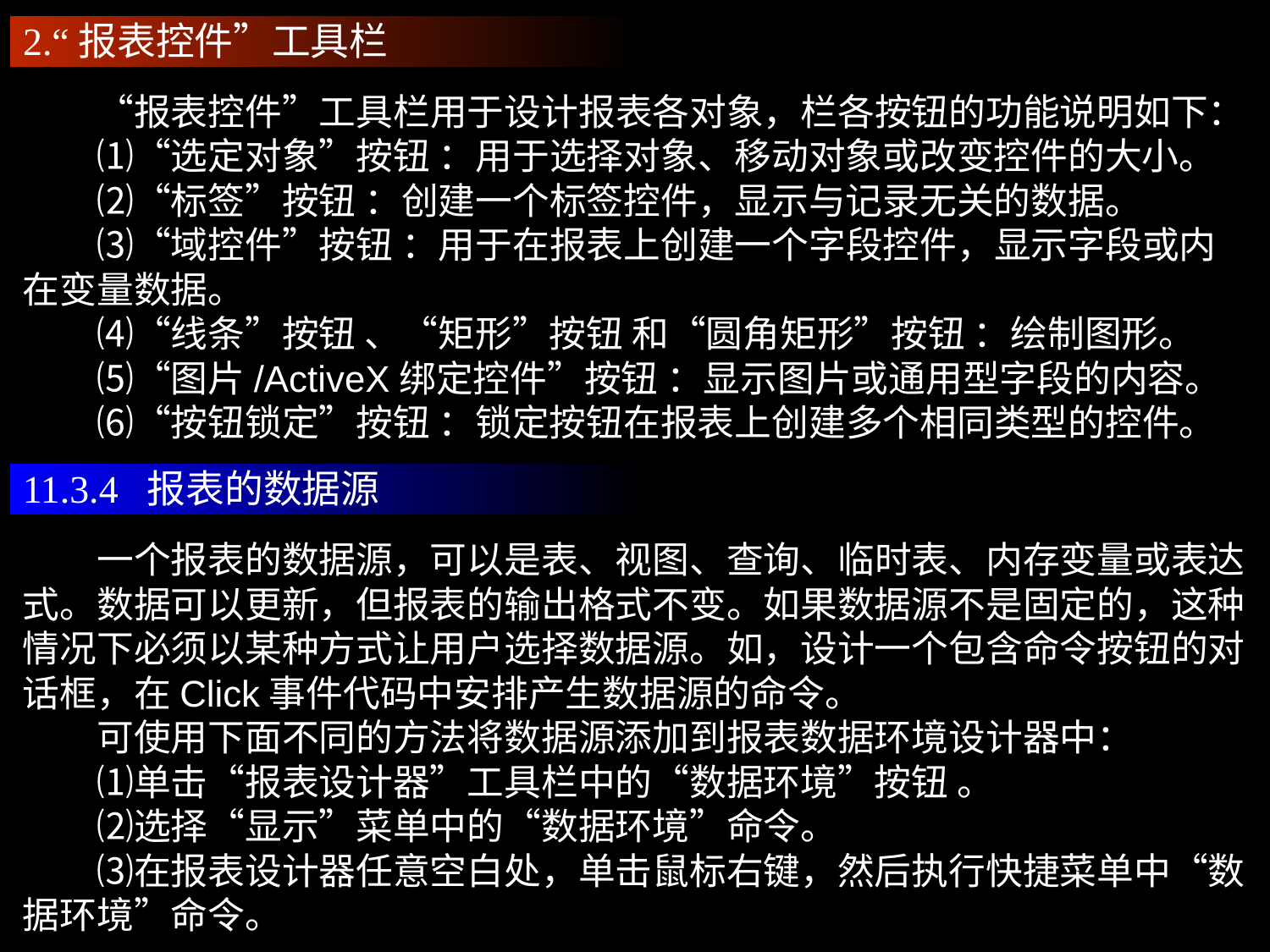

2.“报表控件”工具栏
　　“报表控件”工具栏用于设计报表各对象，栏各按钮的功能说明如下：
　　⑴“选定对象”按钮 ：用于选择对象、移动对象或改变控件的大小。
　　⑵“标签”按钮 ：创建一个标签控件，显示与记录无关的数据。
　　⑶“域控件”按钮 ：用于在报表上创建一个字段控件，显示字段或内在变量数据。
　　⑷“线条”按钮 、“矩形”按钮 和“圆角矩形”按钮 ：绘制图形。
　　⑸“图片/ActiveX绑定控件”按钮 ：显示图片或通用型字段的内容。
　　⑹“按钮锁定”按钮 ：锁定按钮在报表上创建多个相同类型的控件。
11.3.4  报表的数据源
　　一个报表的数据源，可以是表、视图、查询、临时表、内存变量或表达式。数据可以更新，但报表的输出格式不变。如果数据源不是固定的，这种情况下必须以某种方式让用户选择数据源。如，设计一个包含命令按钮的对话框，在Click事件代码中安排产生数据源的命令。
　　可使用下面不同的方法将数据源添加到报表数据环境设计器中：
　　⑴单击“报表设计器”工具栏中的“数据环境”按钮 。
　　⑵选择“显示”菜单中的“数据环境”命令。
　　⑶在报表设计器任意空白处，单击鼠标右键，然后执行快捷菜单中“数据环境”命令。